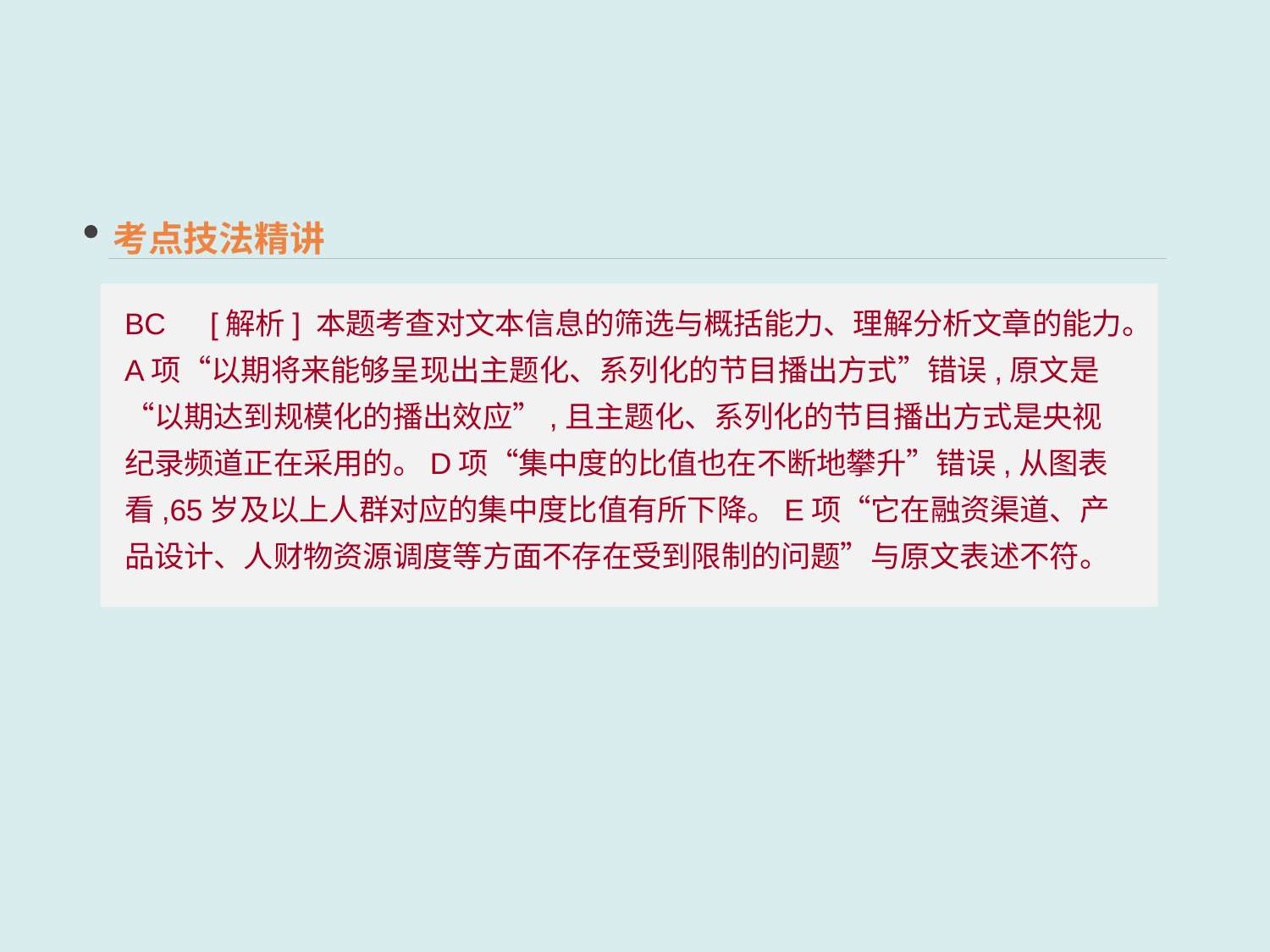

考点技法精讲

BC　[解析] 本题考查对文本信息的筛选与概括能力、理解分析文章的能力。A项“以期将来能够呈现出主题化、系列化的节目播出方式”错误,原文是“以期达到规模化的播出效应”,且主题化、系列化的节目播出方式是央视纪录频道正在采用的。D项“集中度的比值也在不断地攀升”错误,从图表看,65岁及以上人群对应的集中度比值有所下降。E项“它在融资渠道、产品设计、人财物资源调度等方面不存在受到限制的问题”与原文表述不符。